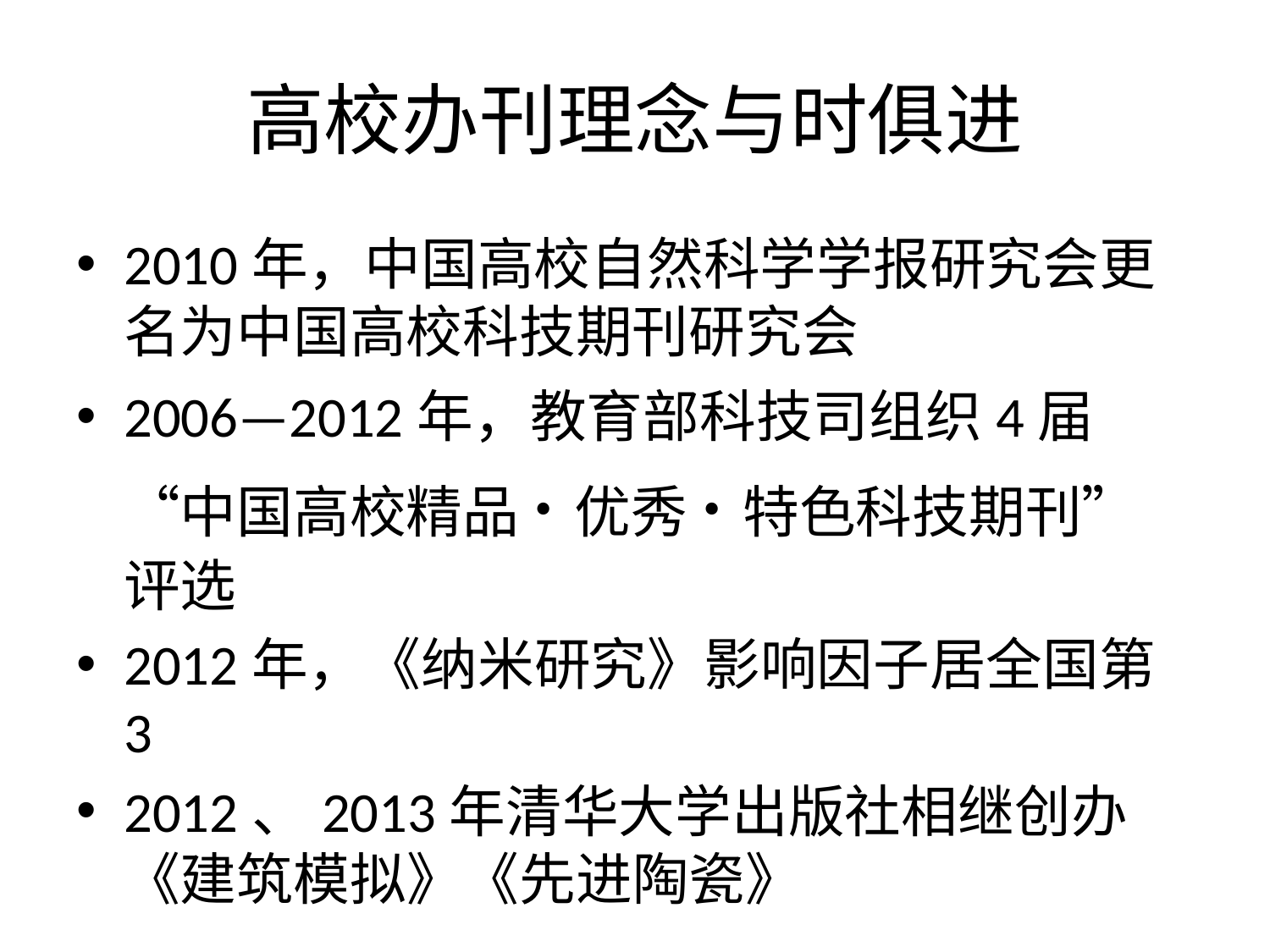

# 高校办刊理念与时俱进
2010年，中国高校自然科学学报研究会更名为中国高校科技期刊研究会
2006—2012年，教育部科技司组织4届“中国高校精品·优秀·特色科技期刊”评选
2012年，《纳米研究》影响因子居全国第3
2012、2013年清华大学出版社相继创办《建筑模拟》《先进陶瓷》